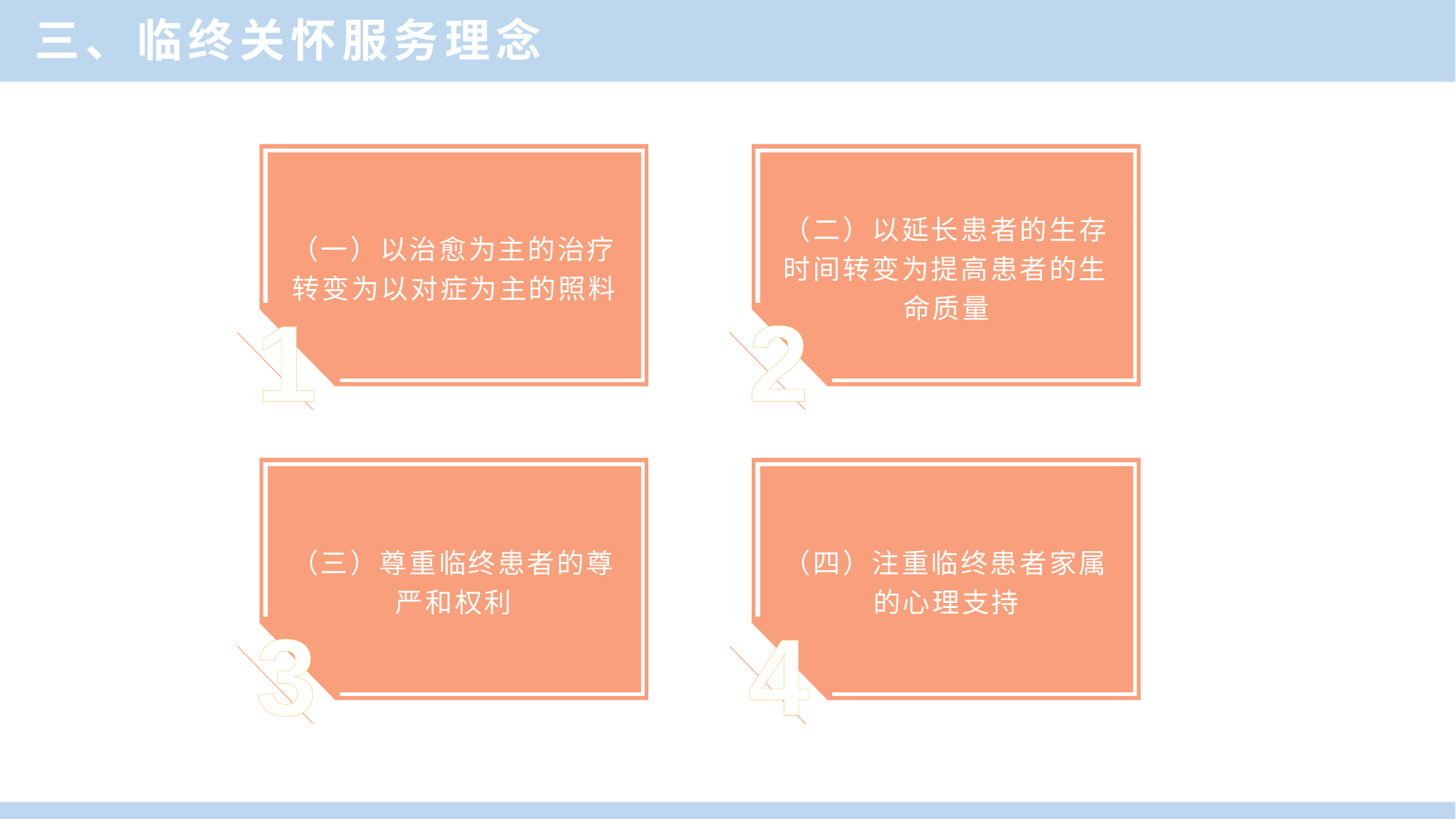

三、临终关怀服务理念

（一）以治愈为主的治疗转变为以对症为主的照料
（二）以延长患者的生存时间转变为提高患者的生命质量
1
2

（三）尊重临终患者的尊严和权利
（四）注重临终患者家属的心理支持
3
4